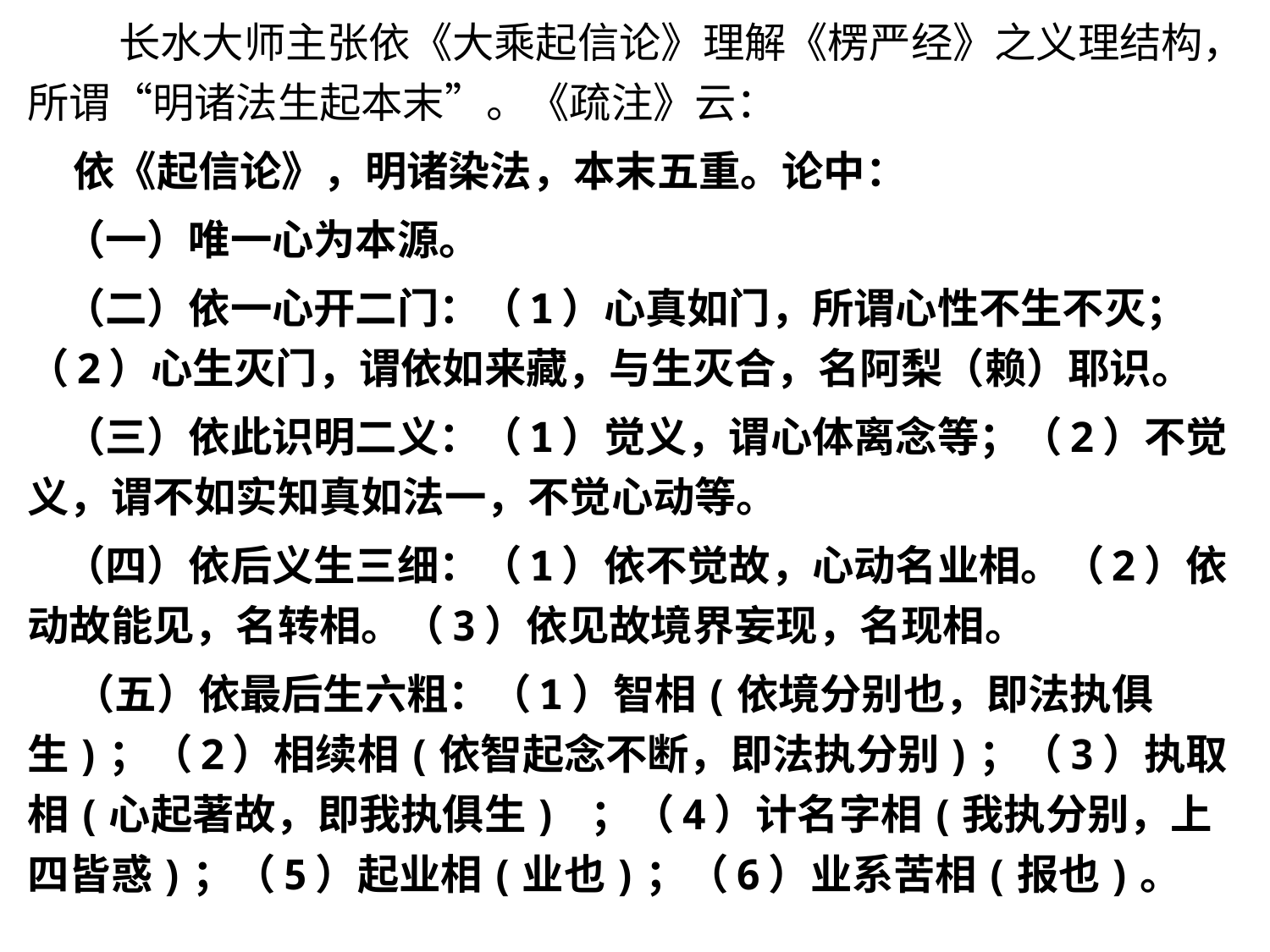

长水大师主张依《大乘起信论》理解《楞严经》之义理结构，所谓“明诸法生起本末”。《疏注》云：
    依《起信论》，明诸染法，本末五重。论中：
   （一）唯一心为本源。
   （二）依一心开二门：（1）心真如门，所谓心性不生不灭；（2）心生灭门，谓依如来藏，与生灭合，名阿梨（赖）耶识。
   （三）依此识明二义：（1）觉义，谓心体离念等；（2）不觉义，谓不如实知真如法一，不觉心动等。
   （四）依后义生三细：（1）依不觉故，心动名业相。（2）依动故能见，名转相。（3）依见故境界妄现，名现相。
    （五）依最后生六粗：（1）智相(依境分别也，即法执俱生)；（2）相续相(依智起念不断，即法执分别)；（3）执取相(心起著故，即我执俱生) ；（4）计名字相(我执分别，上四皆惑)；（5）起业相(业也)；（6）业系苦相(报也)。